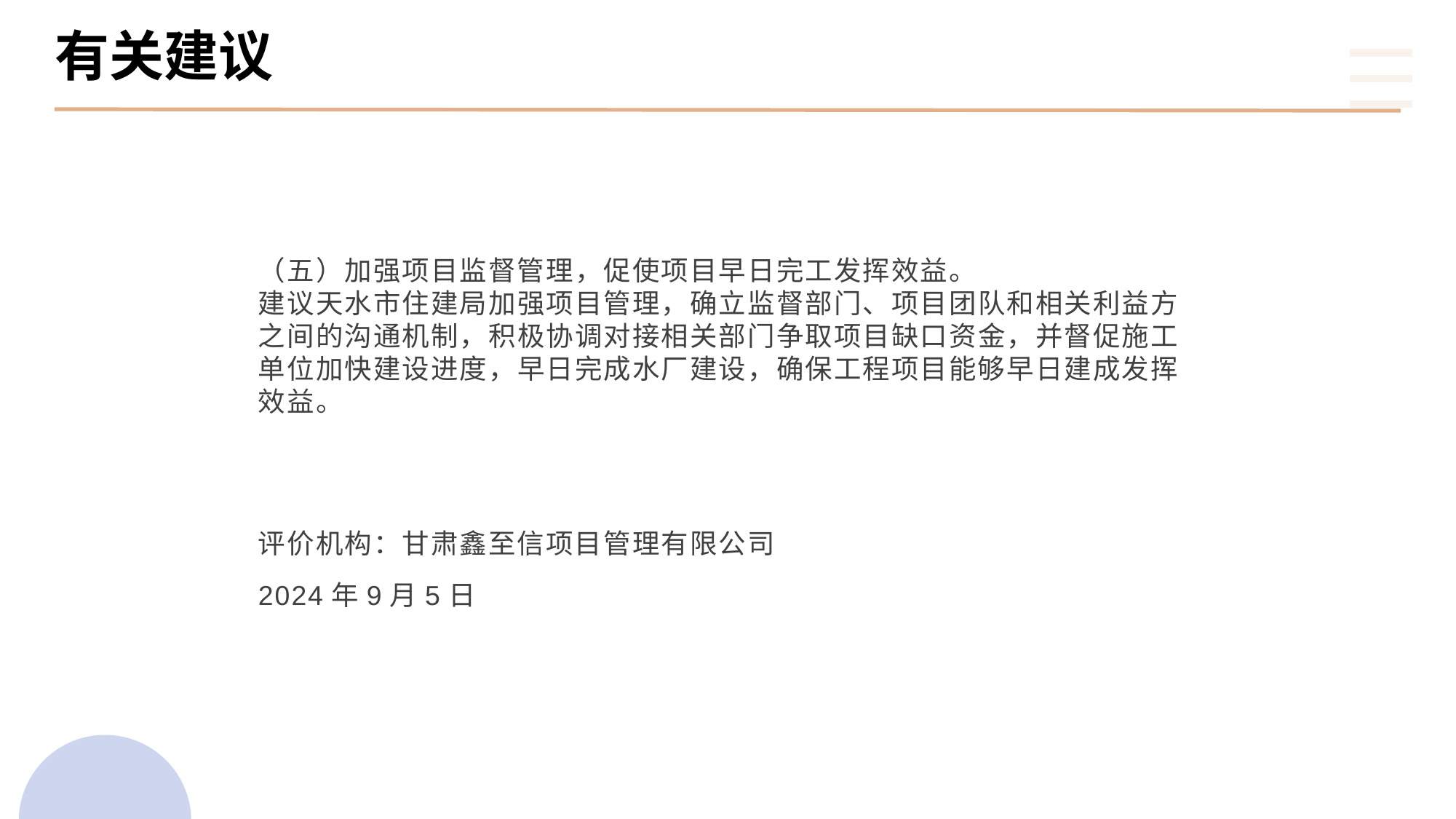

有关建议
（五）加强项目监督管理，促使项目早日完工发挥效益。
建议天水市住建局加强项目管理，确立监督部门、项目团队和相关利益方之间的沟通机制，积极协调对接相关部门争取项目缺口资金，并督促施工单位加快建设进度，早日完成水厂建设，确保工程项目能够早日建成发挥效益。

评价机构：甘肃鑫至信项目管理有限公司
2024年9月5日